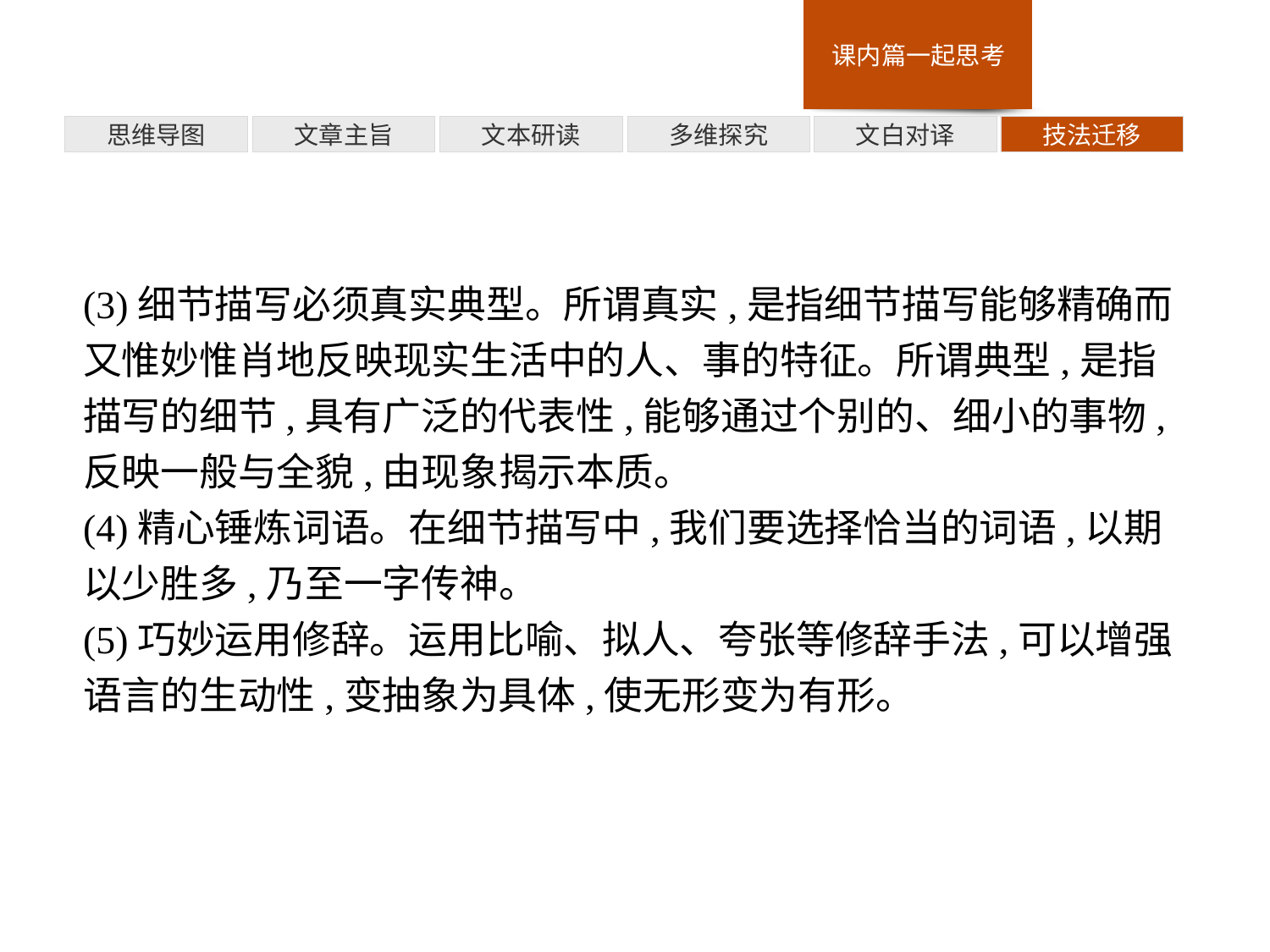

多维探究
思维导图
文章主旨
文本研读
文白对译
技法迁移
(3)细节描写必须真实典型。所谓真实,是指细节描写能够精确而又惟妙惟肖地反映现实生活中的人、事的特征。所谓典型,是指描写的细节,具有广泛的代表性,能够通过个别的、细小的事物,反映一般与全貌,由现象揭示本质。
(4)精心锤炼词语。在细节描写中,我们要选择恰当的词语,以期以少胜多,乃至一字传神。
(5)巧妙运用修辞。运用比喻、拟人、夸张等修辞手法,可以增强语言的生动性,变抽象为具体,使无形变为有形。